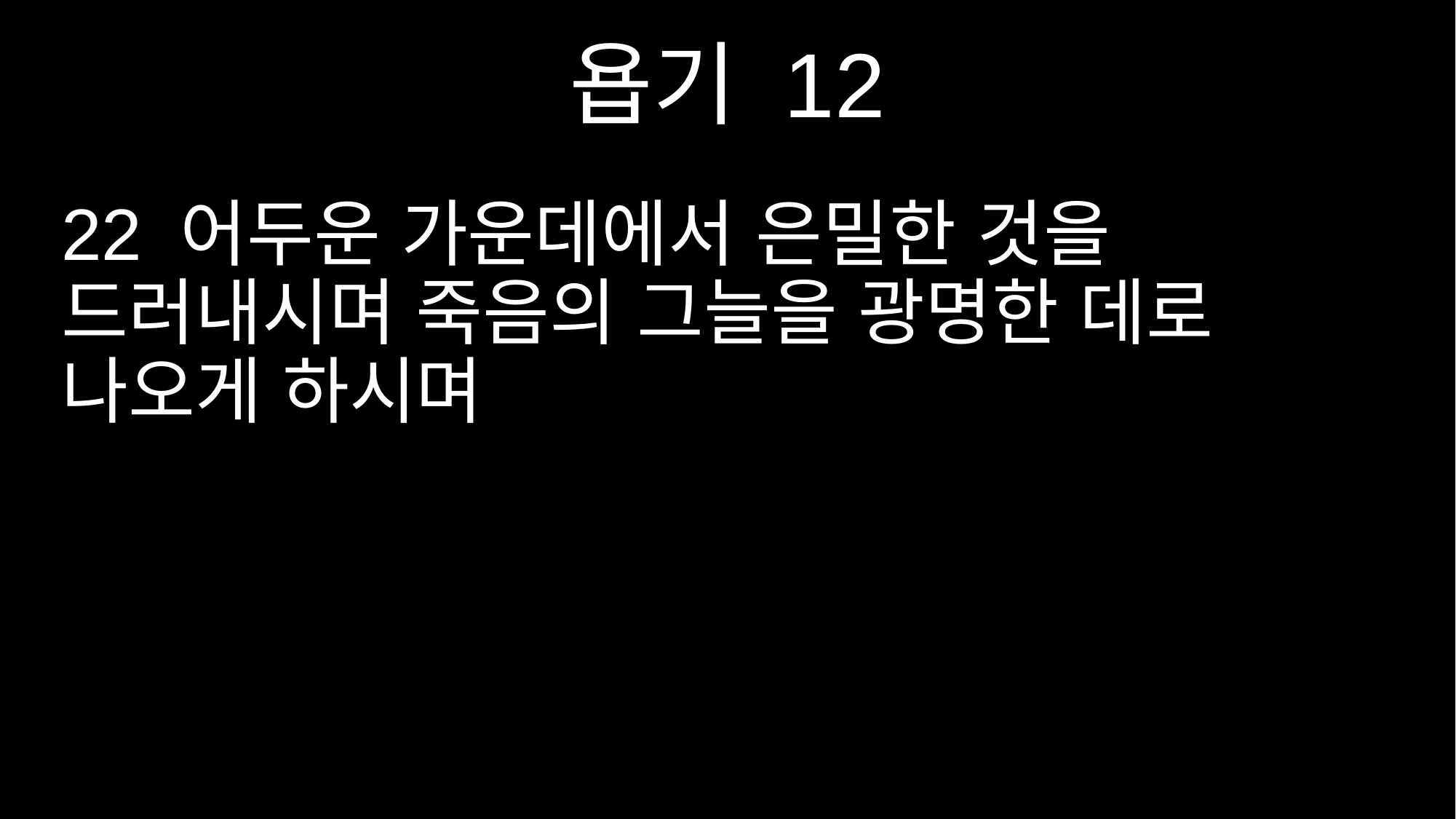

욥기 12
22 어두운 가운데에서 은밀한 것을 드러내시며 죽음의 그늘을 광명한 데로 나오게 하시며